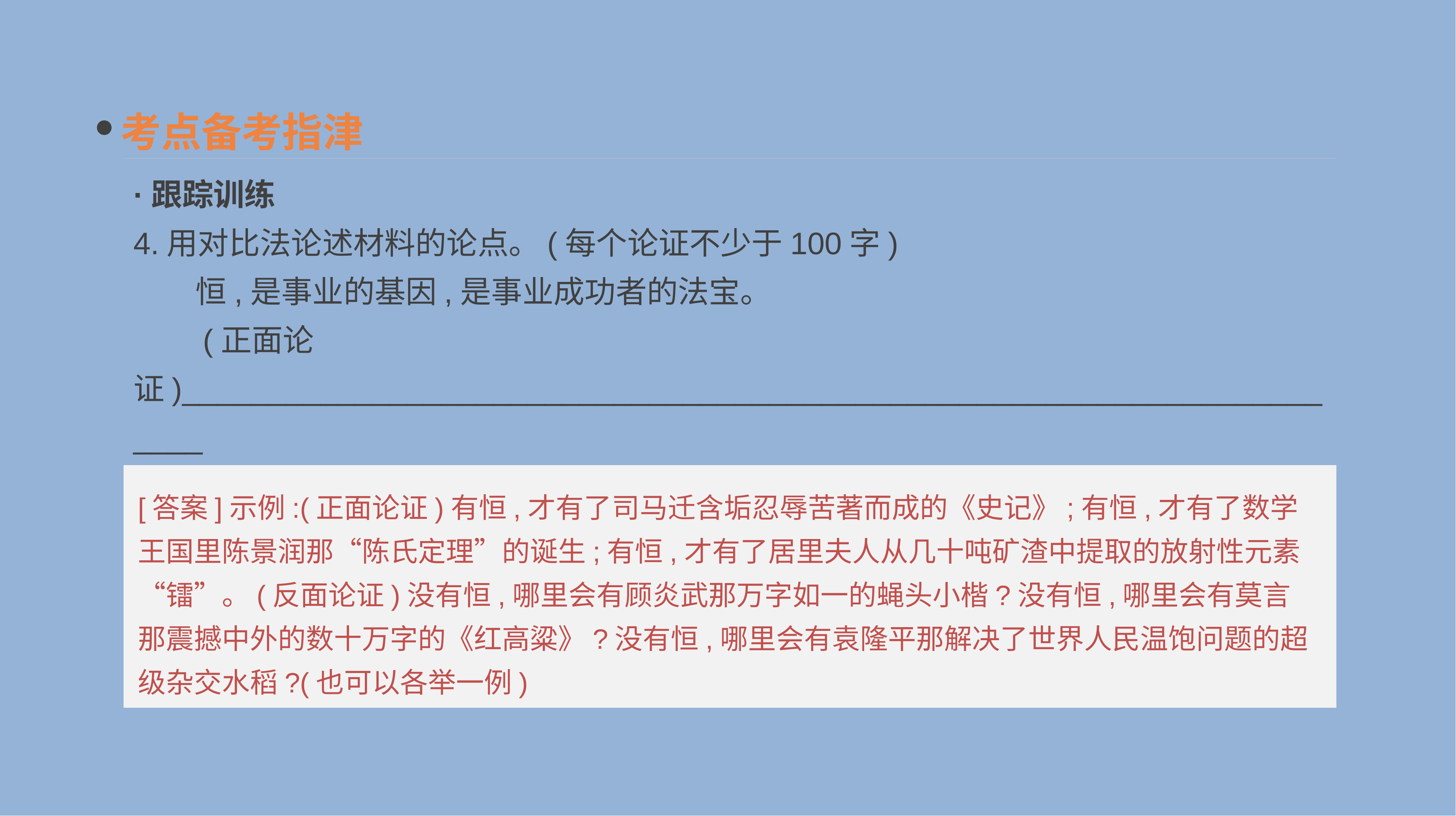

考点备考指津

·跟踪训练
4.用对比法论述材料的论点。(每个论证不少于100字)
　　恒,是事业的基因,是事业成功者的法宝。
　　(正面论证)______________________________________________________________________
　　(反面论证)______________________________________________________________________
　　无论是从正面看,还是从反面看,恒,都催化着事业的成功。

[答案]示例:(正面论证)有恒,才有了司马迁含垢忍辱苦著而成的《史记》;有恒,才有了数学王国里陈景润那“陈氏定理”的诞生;有恒,才有了居里夫人从几十吨矿渣中提取的放射性元素“镭”。(反面论证)没有恒,哪里会有顾炎武那万字如一的蝇头小楷?没有恒,哪里会有莫言那震撼中外的数十万字的《红高粱》?没有恒,哪里会有袁隆平那解决了世界人民温饱问题的超级杂交水稻?(也可以各举一例)